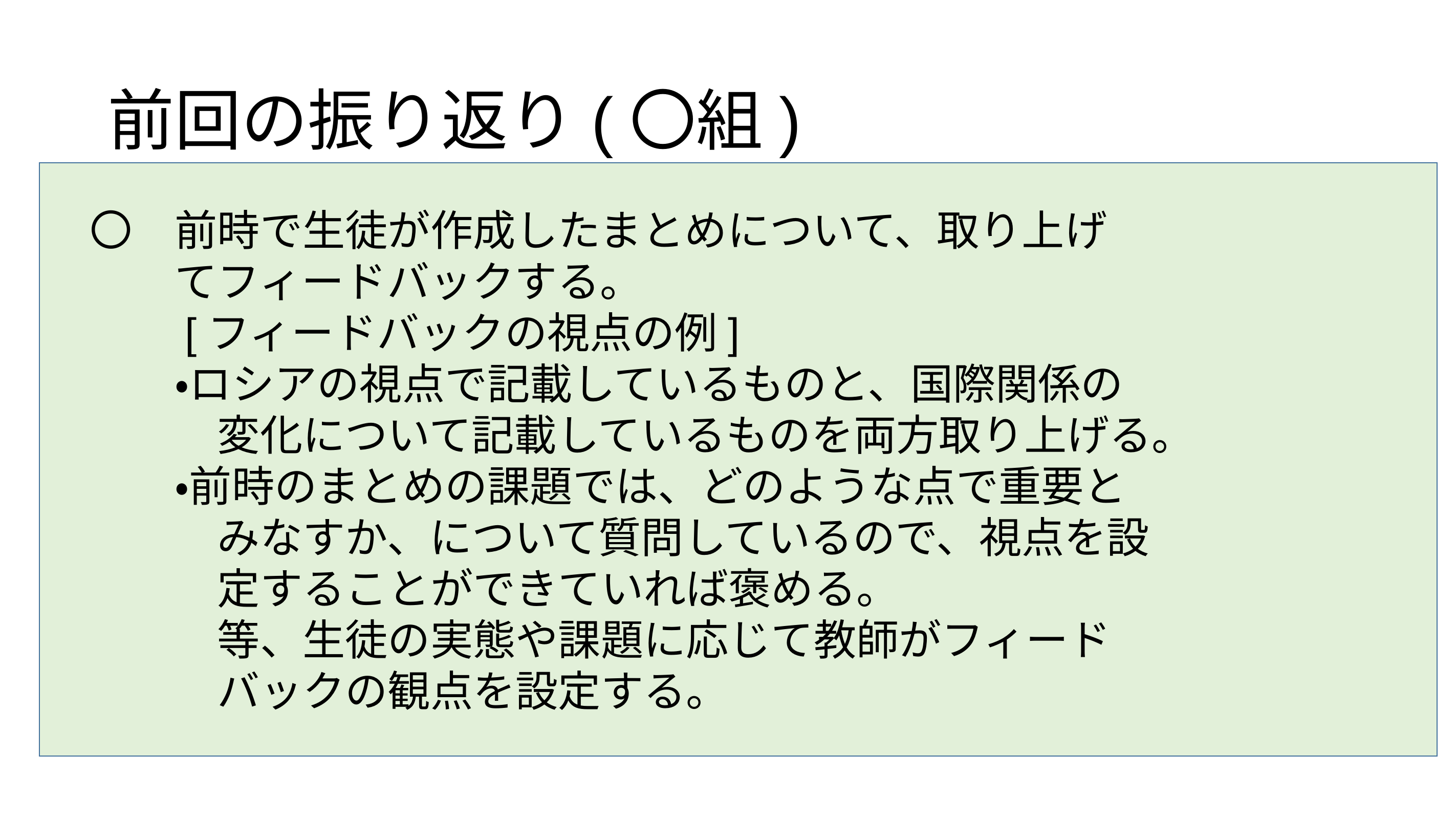

# 前回の振り返り(〇組)
クリミア戦争はどのような点で重要とみなすことができるだろうか。
　● クリミア戦争によって、ヨーロッパ諸国で自国を優先するという考
　　 え方が中心となっていき、ヨーロッパを維持していた国際秩序が崩
　　 壊した点で重要とみなすことができる。
　● ロシア対その他ヨーロッパ諸国の対立関係ができ上がって各国がど
        んどん自立へ向かっていったこと。ロシアの敗北により、ロシアの
        近代化が進んでいったことが重要であったと考えられる。
　〇　前時で生徒が作成したまとめについて、取り上げ
　　　てフィードバックする。
　　　[フィードバックの視点の例]
　　　・ロシアの視点で記載しているものと、国際関係の
　　　　変化について記載しているものを両方取り上げる。
　　　・前時のまとめの課題では、どのような点で重要と
　　　　みなすか、について質問しているので、視点を設
　　　　定することができていれば褒める。
　　　　等、生徒の実態や課題に応じて教師がフィード
　　　　バックの観点を設定する。